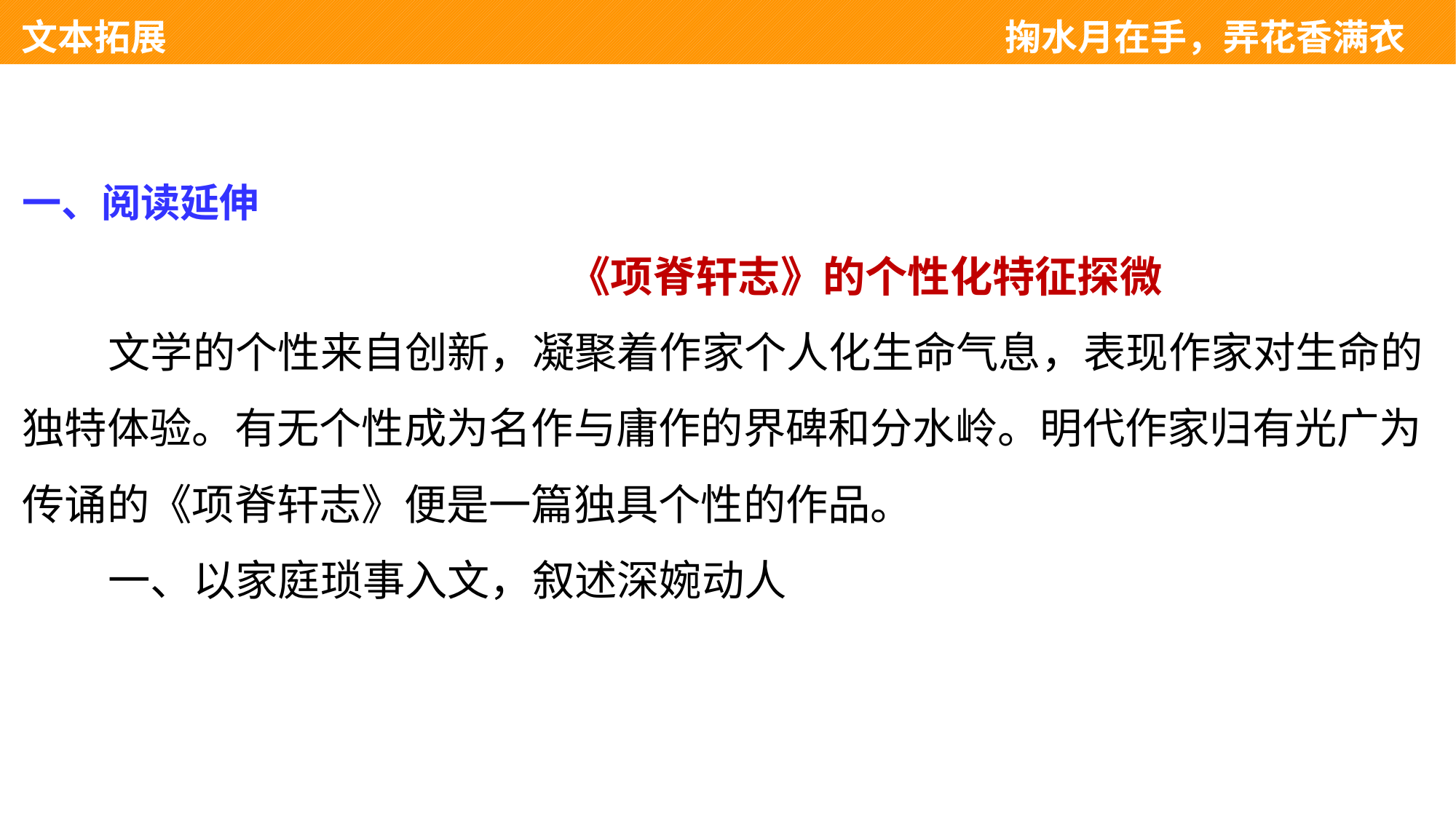

文本拓展　　　　　　　　　　　　　　　　　　　　　         掬水月在手，弄花香满衣
一、阅读延伸
				《项脊轩志》的个性化特征探微
        文学的个性来自创新，凝聚着作家个人化生命气息，表现作家对生命的独特体验。有无个性成为名作与庸作的界碑和分水岭。明代作家归有光广为传诵的《项脊轩志》便是一篇独具个性的作品。
        一、以家庭琐事入文，叙述深婉动人